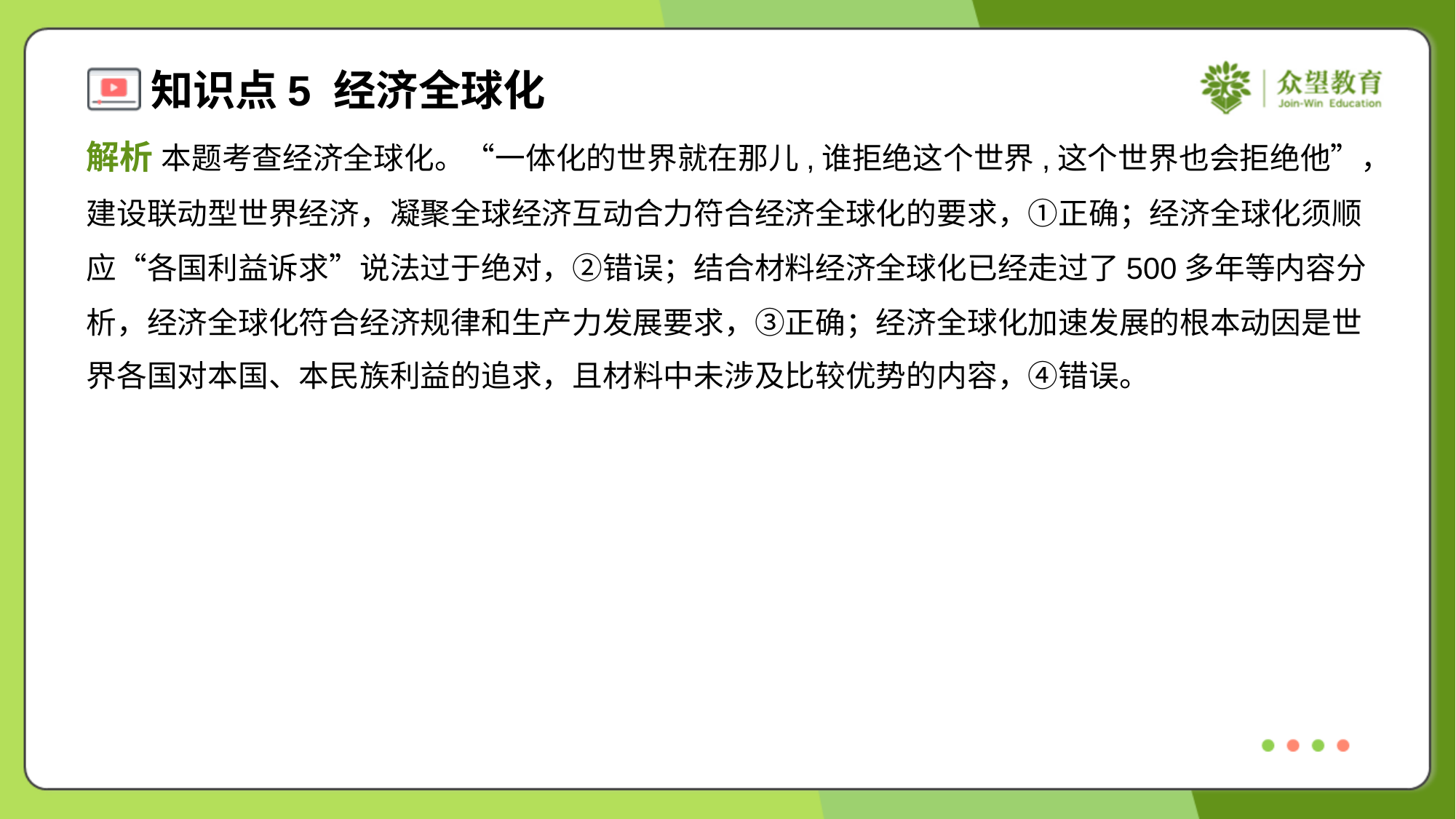

解析 本题考查经济全球化。“一体化的世界就在那儿,谁拒绝这个世界,这个世界也会拒绝他”，
建设联动型世界经济，凝聚全球经济互动合力符合经济全球化的要求，①正确；经济全球化须顺
应“各国利益诉求”说法过于绝对，②错误；结合材料经济全球化已经走过了500多年等内容分
析，经济全球化符合经济规律和生产力发展要求，③正确；经济全球化加速发展的根本动因是世
界各国对本国、本民族利益的追求，且材料中未涉及比较优势的内容，④错误。